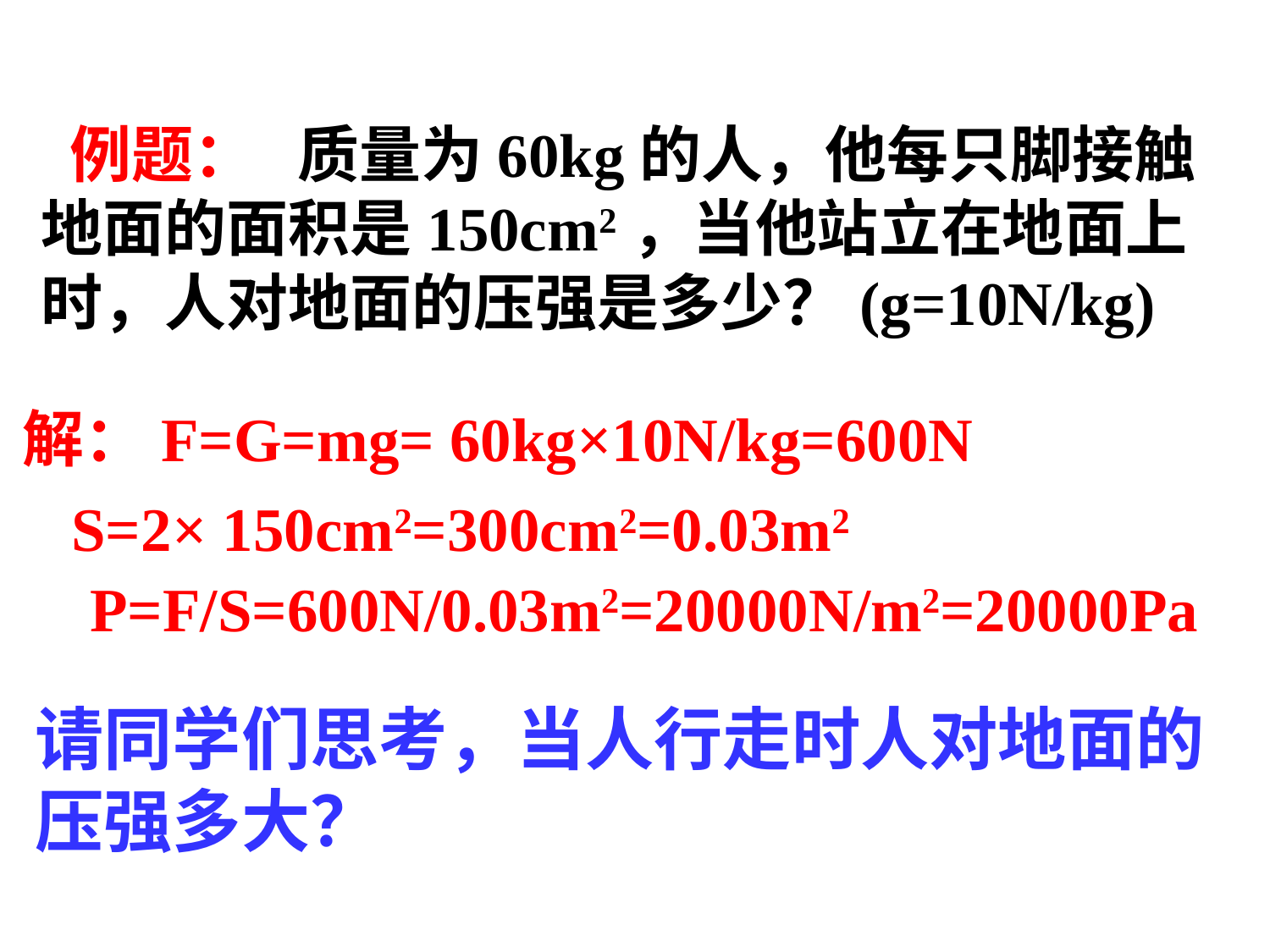

例题：   质量为60kg的人，他每只脚接触地面的面积是150cm2，当他站立在地面上时，人对地面的压强是多少？(g=10N/kg)

解：F=G=mg= 60kg×10N/kg=600N
S=2× 150cm2=300cm2=0.03m2
P=F/S=600N/0.03m2=20000N/m2=20000Pa
请同学们思考，当人行走时人对地面的压强多大？